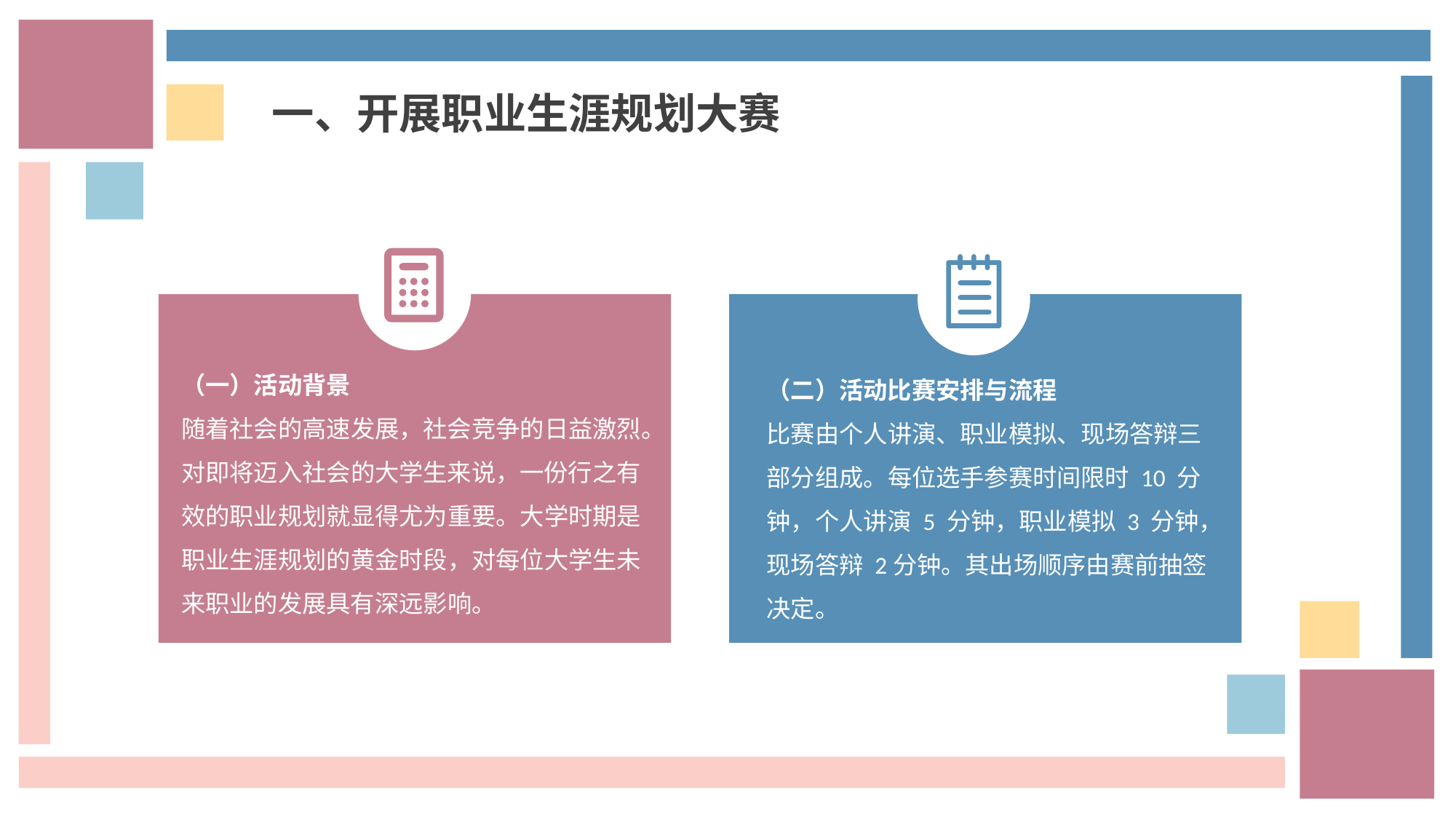

一、开展职业生涯规划大赛

（一）活动背景
随着社会的高速发展，社会竞争的日益激烈。对即将迈入社会的大学生来说，一份行之有效的职业规划就显得尤为重要。大学时期是职业生涯规划的黄金时段，对每位大学生未来职业的发展具有深远影响。
（二）活动比赛安排与流程
比赛由个人讲演、职业模拟、现场答辩三部分组成。每位选手参赛时间限时 10 分钟，个人讲演 5 分钟，职业模拟 3 分钟，现场答辩 2分钟。其出场顺序由赛前抽签决定。